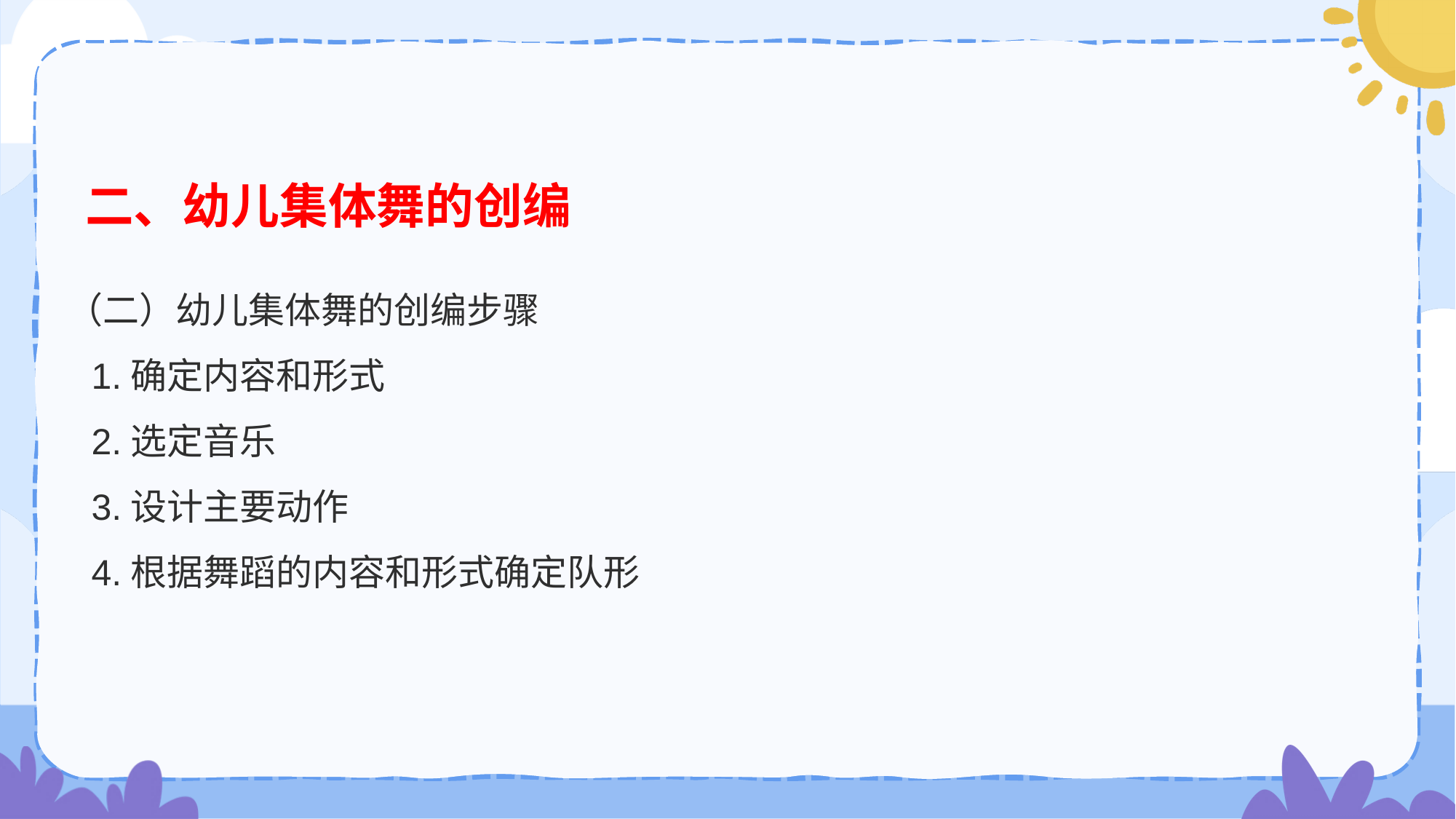

二、幼儿集体舞的创编
（二）幼儿集体舞的创编步骤
  1.确定内容和形式
  2.选定音乐
  3.设计主要动作
  4.根据舞蹈的内容和形式确定队形